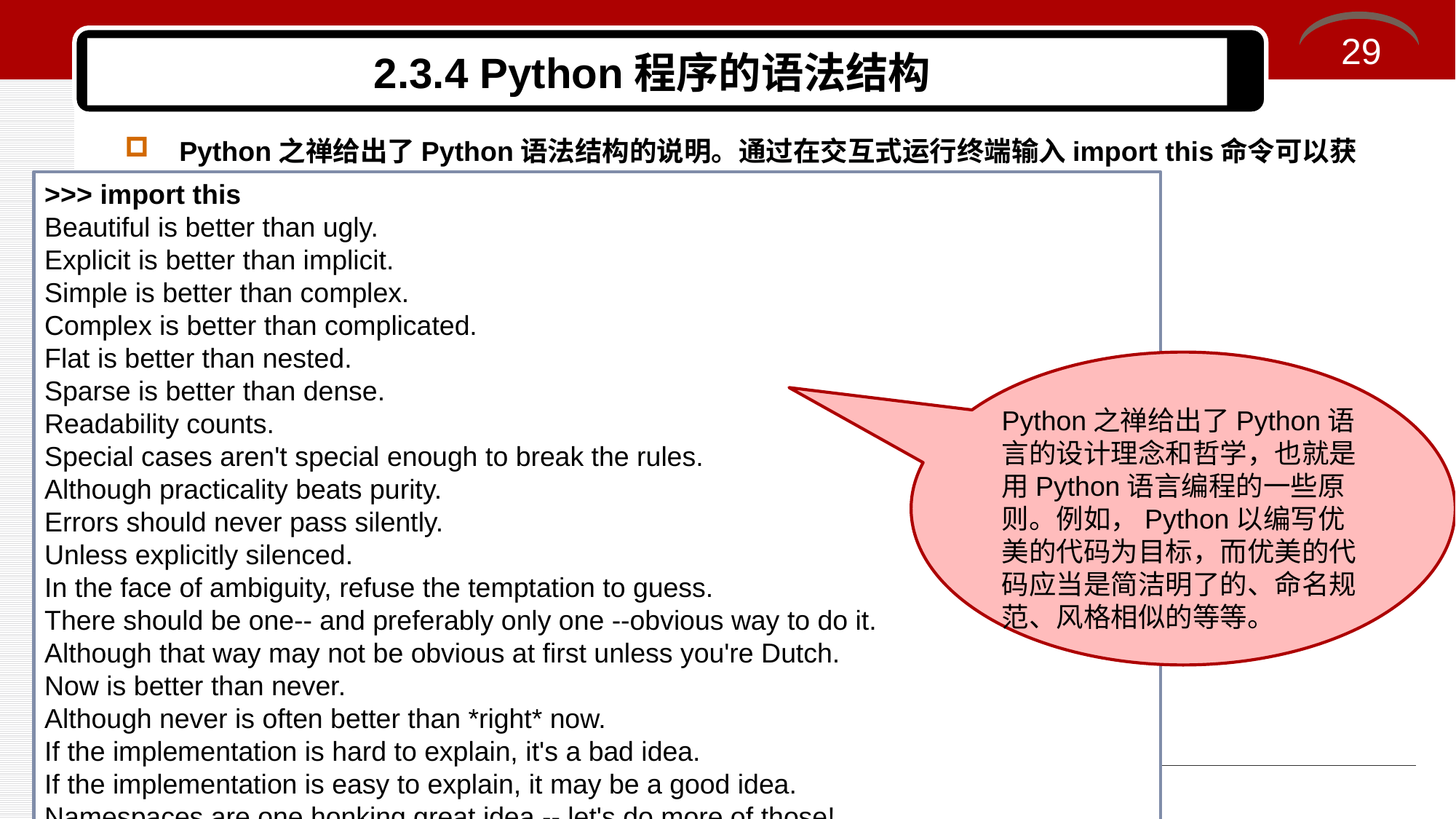

29
# 2.3.4 Python程序的语法结构
Python之禅给出了Python语法结构的说明。通过在交互式运行终端输入import this命令可以获得。

>>> import this
Beautiful is better than ugly.
Explicit is better than implicit.
Simple is better than complex.
Complex is better than complicated.
Flat is better than nested.
Sparse is better than dense.
Readability counts.
Special cases aren't special enough to break the rules.
Although practicality beats purity.
Errors should never pass silently.
Unless explicitly silenced.
In the face of ambiguity, refuse the temptation to guess.
There should be one-- and preferably only one --obvious way to do it.
Although that way may not be obvious at first unless you're Dutch.
Now is better than never.
Although never is often better than *right* now.
If the implementation is hard to explain, it's a bad idea.
If the implementation is easy to explain, it may be a good idea.
Namespaces are one honking great idea -- let's do more of those!
Python之禅给出了Python语言的设计理念和哲学，也就是用Python语言编程的一些原则。例如，Python以编写优美的代码为目标，而优美的代码应当是简洁明了的、命名规范、风格相似的等等。